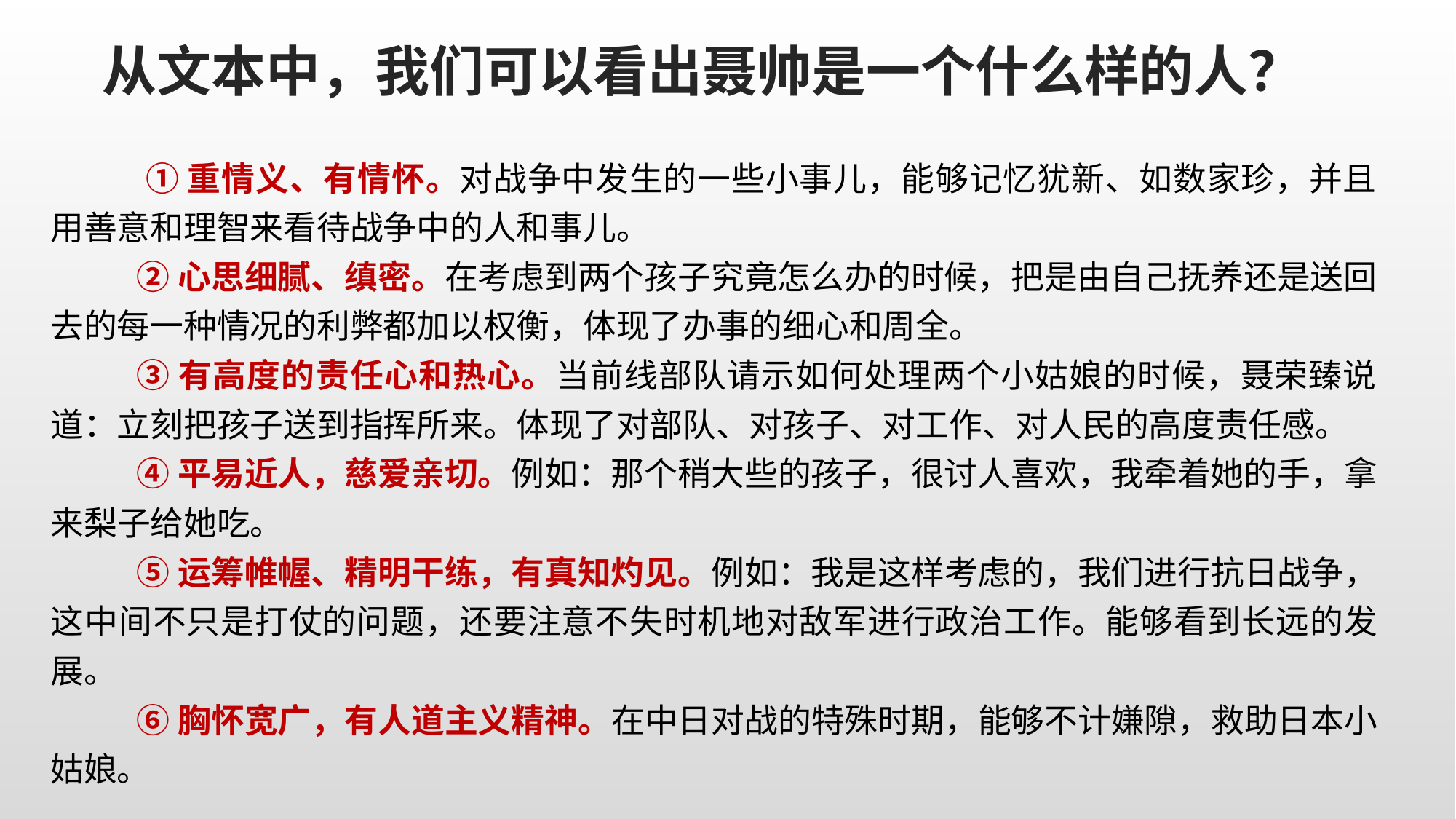

从文本中，我们可以看出聂帅是一个什么样的人？
 ①重情义、有情怀。对战争中发生的一些小事儿，能够记忆犹新、如数家珍，并且用善意和理智来看待战争中的人和事儿。
②心思细腻、缜密。在考虑到两个孩子究竟怎么办的时候，把是由自己抚养还是送回去的每一种情况的利弊都加以权衡，体现了办事的细心和周全。
③有高度的责任心和热心。当前线部队请示如何处理两个小姑娘的时候，聂荣臻说道：立刻把孩子送到指挥所来。体现了对部队、对孩子、对工作、对人民的高度责任感。
④平易近人，慈爱亲切。例如：那个稍大些的孩子，很讨人喜欢，我牵着她的手，拿来梨子给她吃。
⑤运筹帷幄、精明干练，有真知灼见。例如：我是这样考虑的，我们进行抗日战争，这中间不只是打仗的问题，还要注意不失时机地对敌军进行政治工作。能够看到长远的发展。
⑥胸怀宽广，有人道主义精神。在中日对战的特殊时期，能够不计嫌隙，救助日本小姑娘。